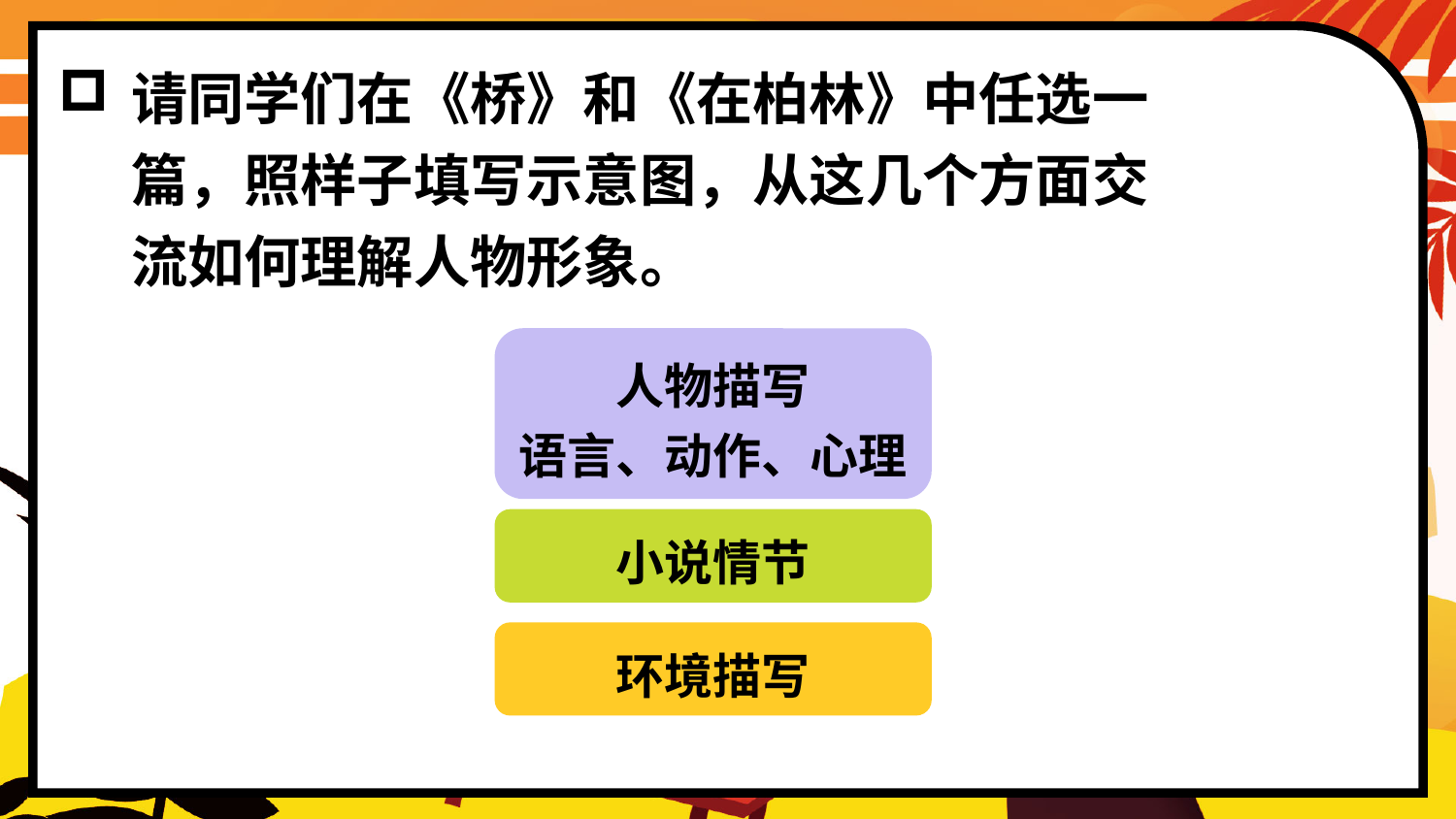

请同学们在《桥》和《在柏林》中任选一篇，照样子填写示意图，从这几个方面交流如何理解人物形象。
人物描写
语言、动作、心理
小说情节
环境描写